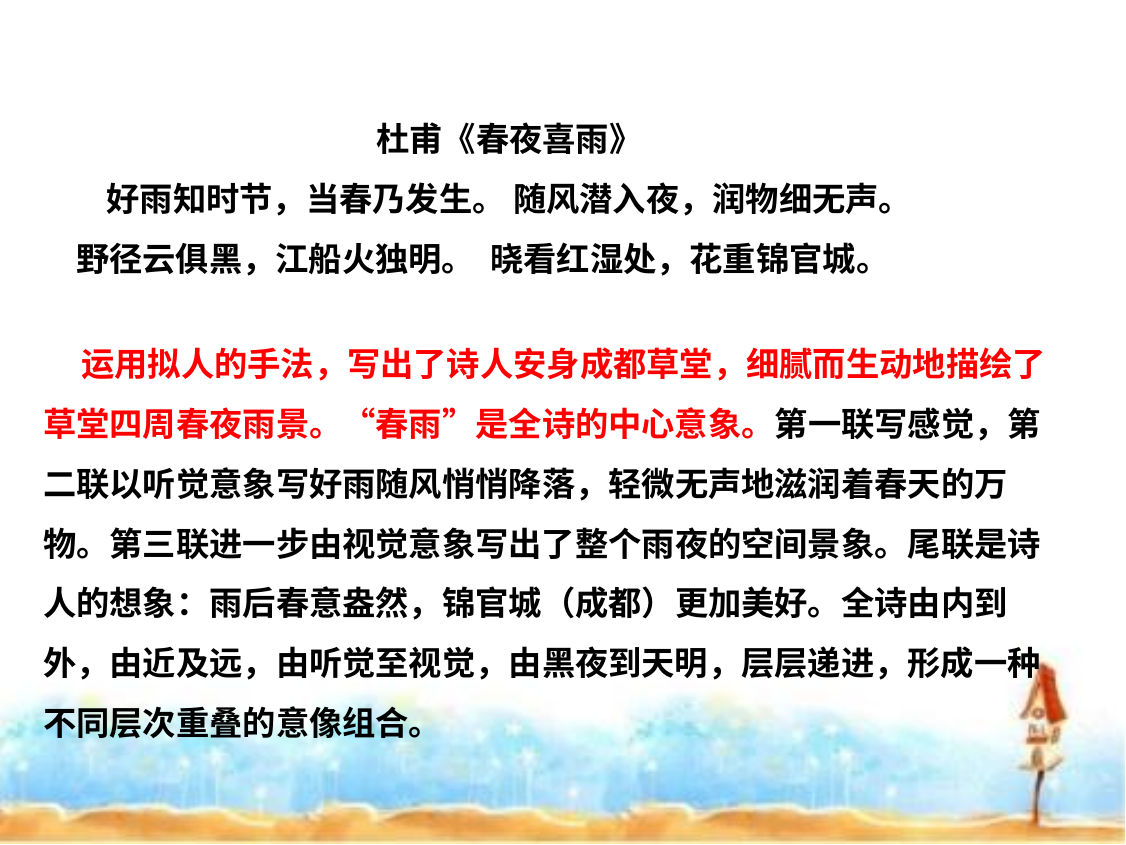

杜甫《春夜喜雨》
好雨知时节，当春乃发生。 随风潜入夜，润物细无声。
   野径云俱黑，江船火独明。  晓看红湿处，花重锦官城。
    运用拟人的手法，写出了诗人安身成都草堂，细腻而生动地描绘了草堂四周春夜雨景。“春雨”是全诗的中心意象。第一联写感觉，第二联以听觉意象写好雨随风悄悄降落，轻微无声地滋润着春天的万物。第三联进一步由视觉意象写出了整个雨夜的空间景象。尾联是诗人的想象：雨后春意盎然，锦官城（成都）更加美好。全诗由内到外，由近及远，由听觉至视觉，由黑夜到天明，层层递进，形成一种不同层次重叠的意像组合。